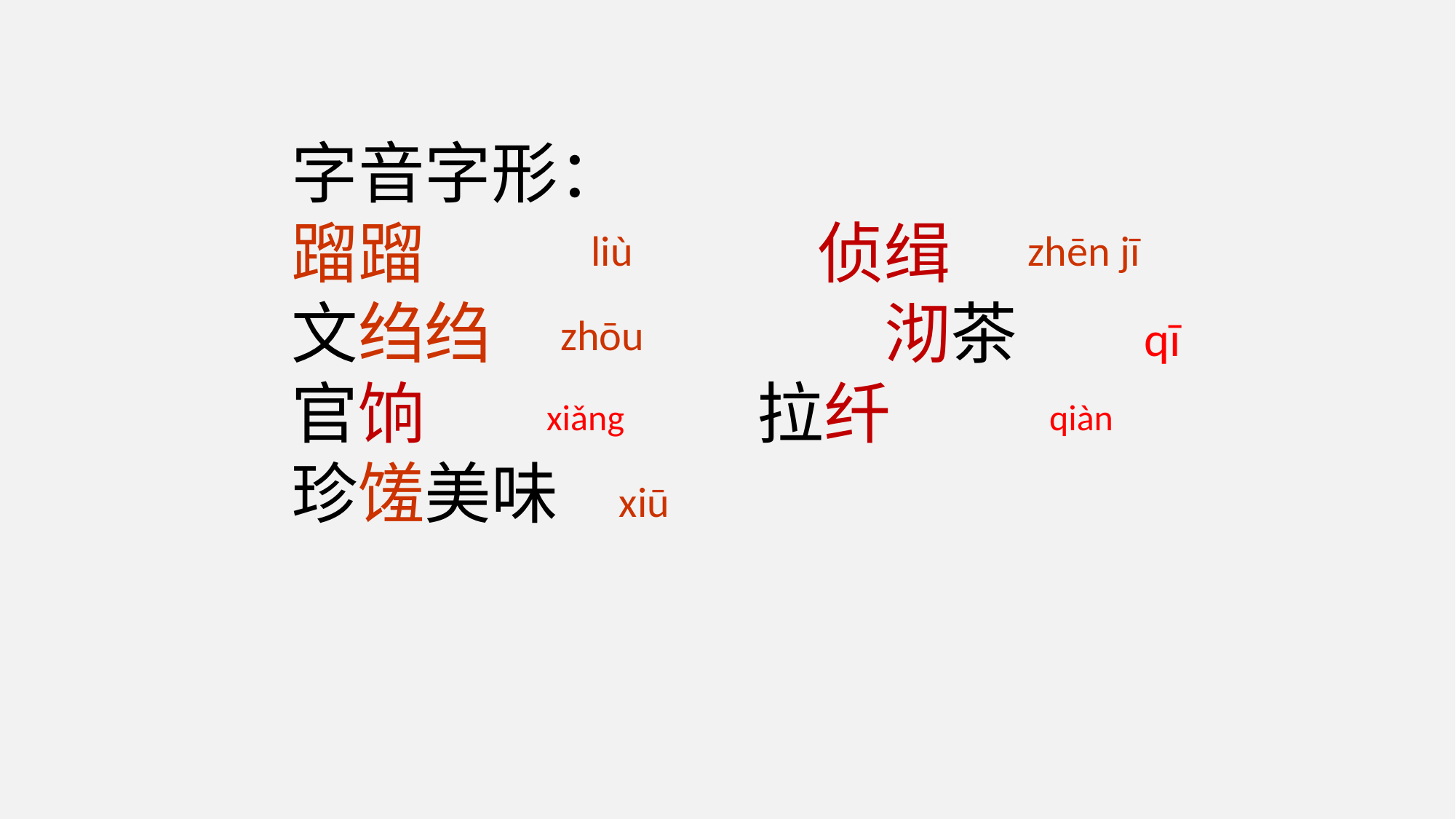

字音字形：
蹓蹓                          侦缉
文绉绉                          沏茶
官饷                      拉纤
珍馐美味
liù
zhēn jī
zhōu
qī
xiǎng
qiàn
xiū